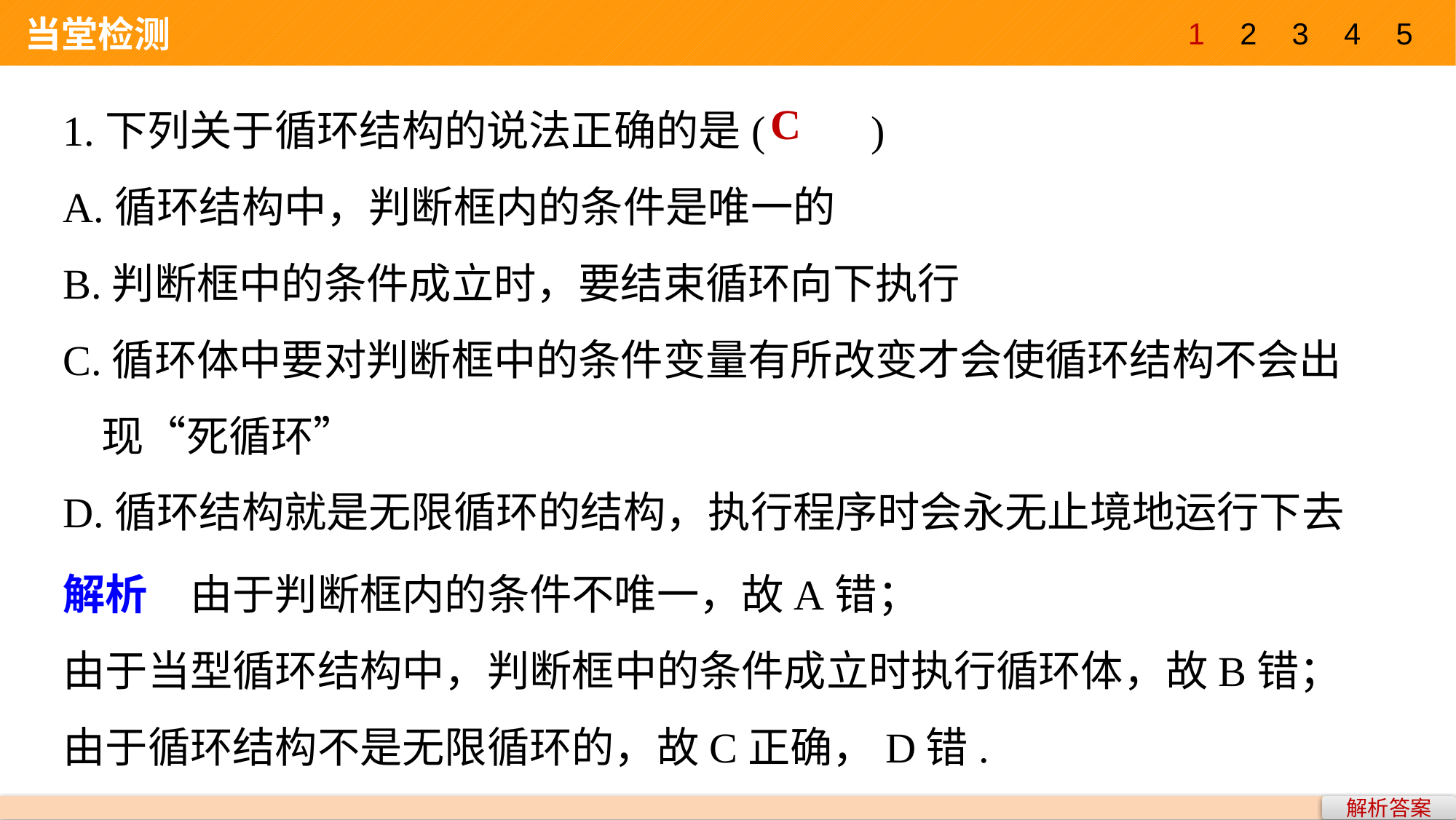

1
2
3
4
5
  当堂检测
1.下列关于循环结构的说法正确的是(　　)
A.循环结构中，判断框内的条件是唯一的
B.判断框中的条件成立时，要结束循环向下执行
C.循环体中要对判断框中的条件变量有所改变才会使循环结构不会出
   现“死循环”
D.循环结构就是无限循环的结构，执行程序时会永无止境地运行下去
C
解析　由于判断框内的条件不唯一，故A错；
由于当型循环结构中，判断框中的条件成立时执行循环体，故B错；
由于循环结构不是无限循环的，故C正确，D错.
解析答案